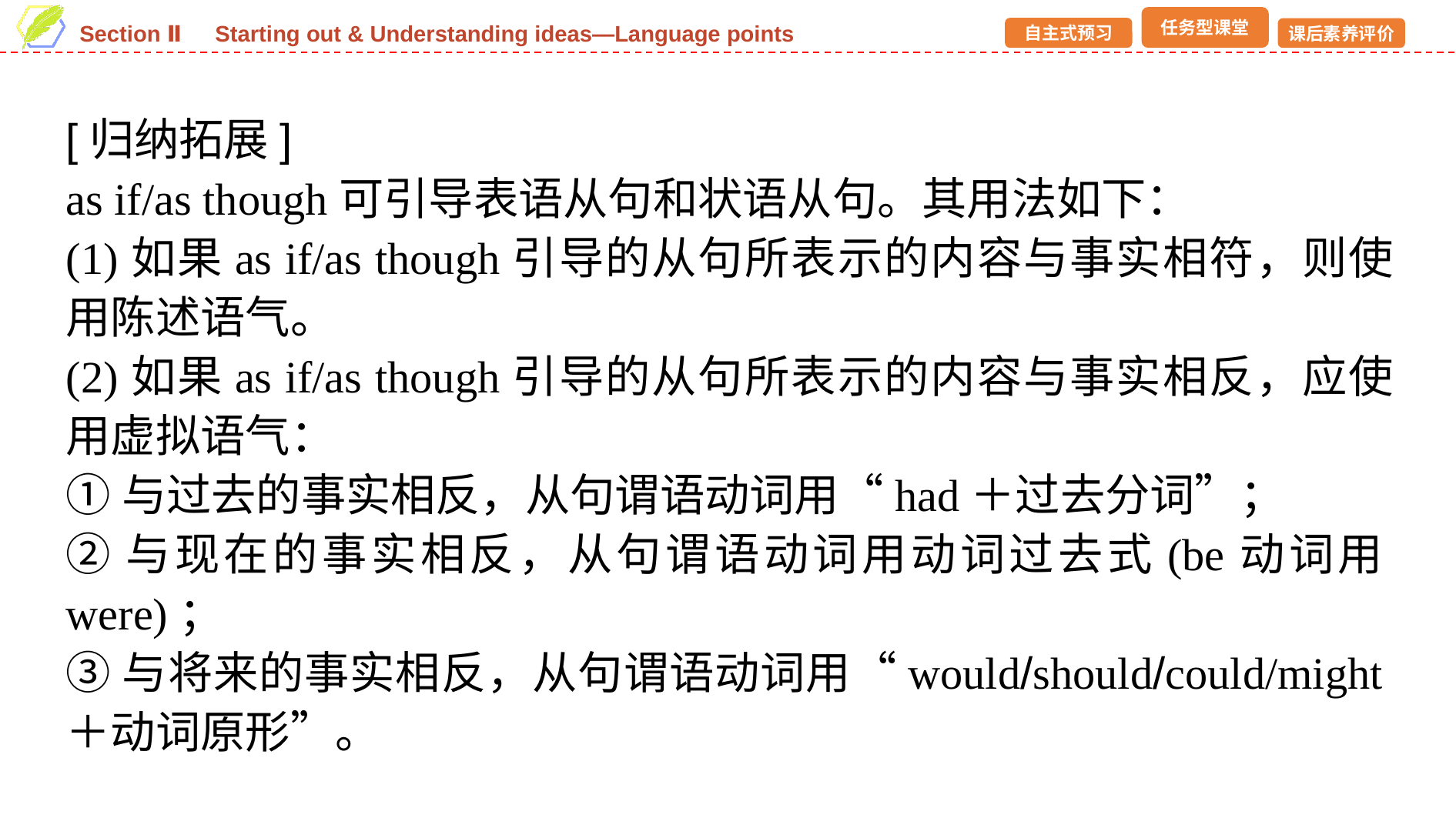

[归纳拓展]
as if/as though可引导表语从句和状语从句。其用法如下：
(1)如果as if/as though引导的从句所表示的内容与事实相符，则使用陈述语气。
(2)如果as if/as though引导的从句所表示的内容与事实相反，应使用虚拟语气：
①与过去的事实相反，从句谓语动词用“had＋过去分词”；
②与现在的事实相反，从句谓语动词用动词过去式(be动词用were)；
③与将来的事实相反，从句谓语动词用“would/should/could/might＋动词原形”。